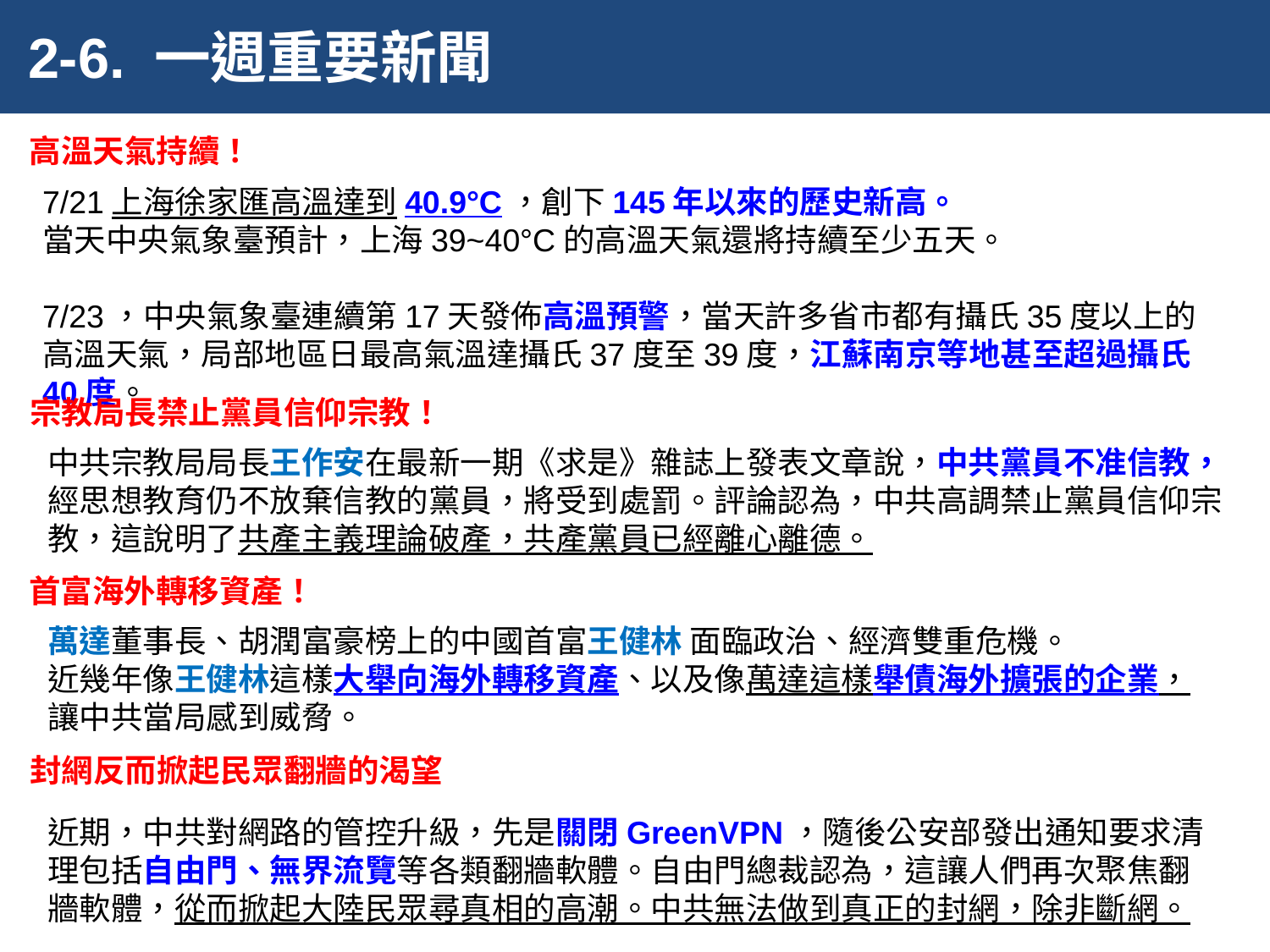

2-6. 一週重要新聞
高溫天氣持續！
7/21上海徐家匯高溫達到40.9°C，創下145年以來的歷史新高。
當天中央氣象臺預計，上海39~40°C的高溫天氣還將持續至少五天。

7/23，中央氣象臺連續第17天發佈高溫預警，當天許多省市都有攝氏35度以上的高溫天氣，局部地區日最高氣溫達攝氏37度至39度，江蘇南京等地甚至超過攝氏40度。
宗教局長禁止黨員信仰宗教！
中共宗教局局長王作安在最新一期《求是》雜誌上發表文章說，中共黨員不准信教，經思想教育仍不放棄信教的黨員，將受到處罰。評論認為，中共高調禁止黨員信仰宗教，這說明了共產主義理論破產，共產黨員已經離心離德。
首富海外轉移資產！
萬達董事長、胡潤富豪榜上的中國首富王健林 面臨政治、經濟雙重危機。
近幾年像王健林這樣大舉向海外轉移資產、以及像萬達這樣舉債海外擴張的企業，
讓中共當局感到威脅。
封網反而掀起民眾翻牆的渴望
近期，中共對網路的管控升級，先是關閉GreenVPN，隨後公安部發出通知要求清理包括自由門、無界流覽等各類翻牆軟體。自由門總裁認為，這讓人們再次聚焦翻牆軟體，從而掀起大陸民眾尋真相的高潮。中共無法做到真正的封網，除非斷網。